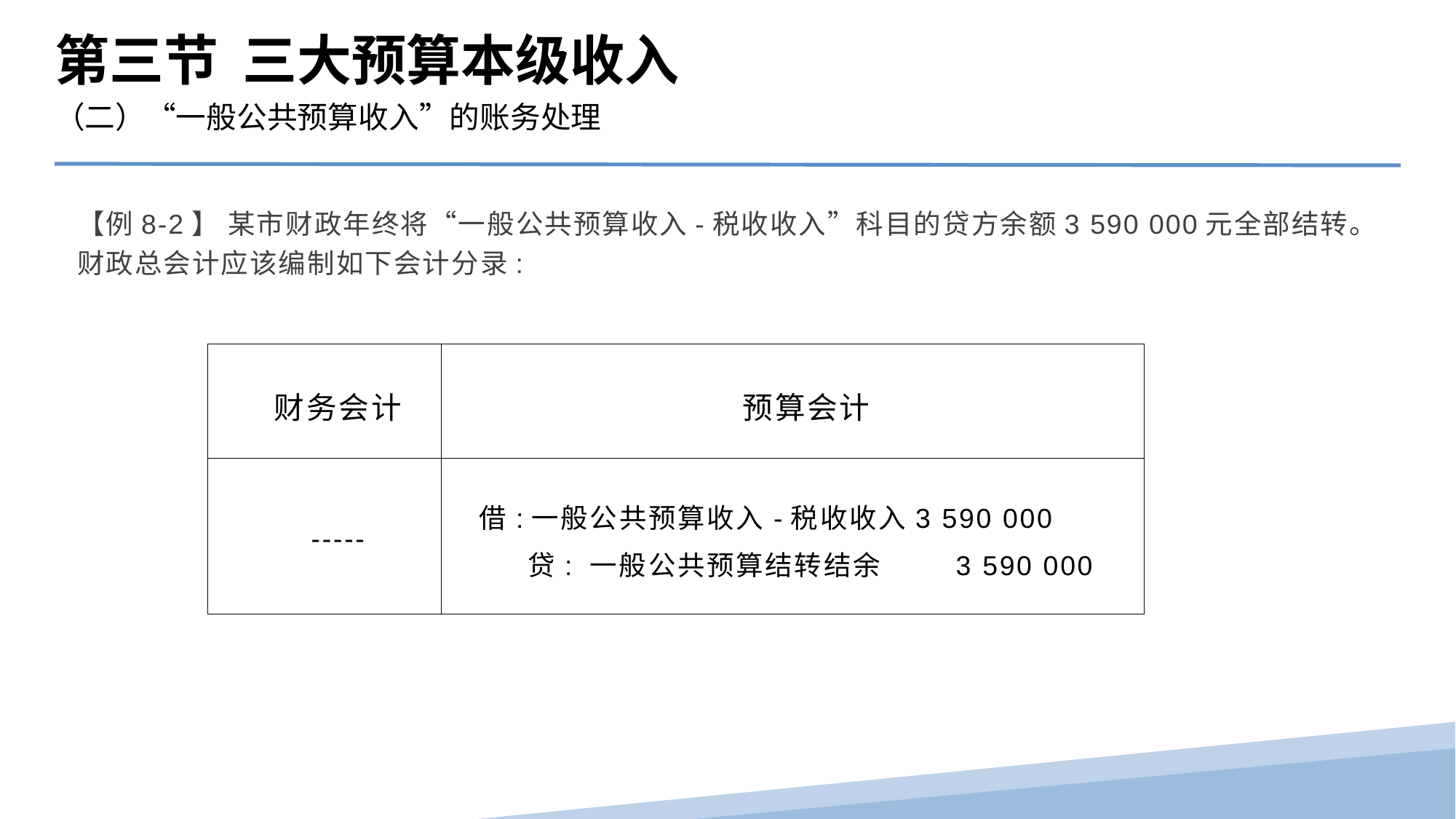

第三节  三大预算本级收入
（二）“一般公共预算收入”的账务处理
【例8-2】 某市财政年终将“一般公共预算收入-税收收入”科目的贷方余额3 590 000元全部结转。财政总会计应该编制如下会计分录:
| 财务会计 | 预算会计 |
| --- | --- |
| ----- | 借:一般公共预算收入-税收收入 3 590 000 贷: 一般公共预算结转结余 3 590 000 |